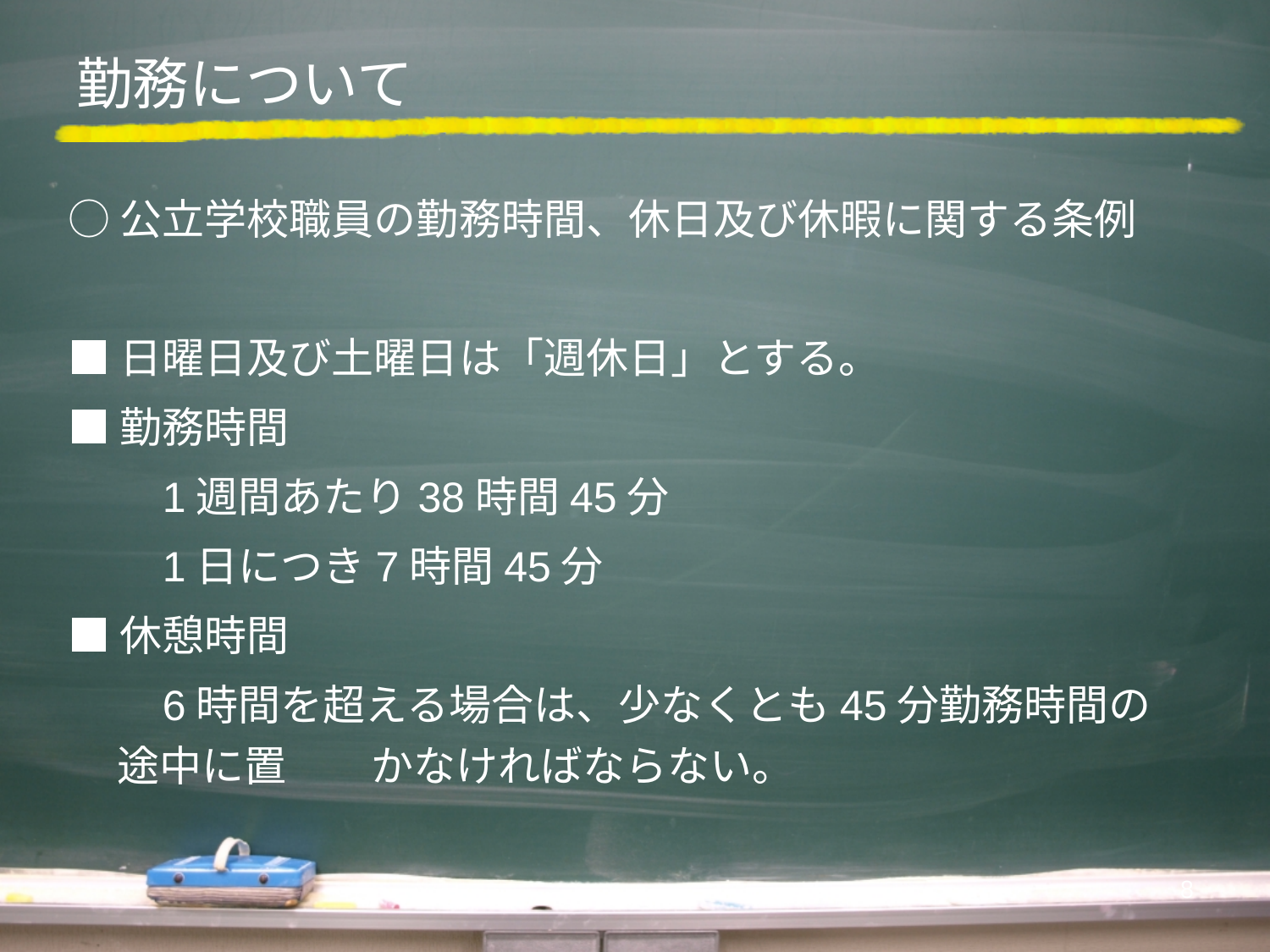

# 勤務について
○公立学校職員の勤務時間、休日及び休暇に関する条例

■日曜日及び土曜日は「週休日」とする。
■勤務時間
　　1週間あたり38時間45分
　　1日につき7時間45分
■休憩時間
　　6時間を超える場合は、少なくとも45分勤務時間の途中に置　　かなければならない。

8